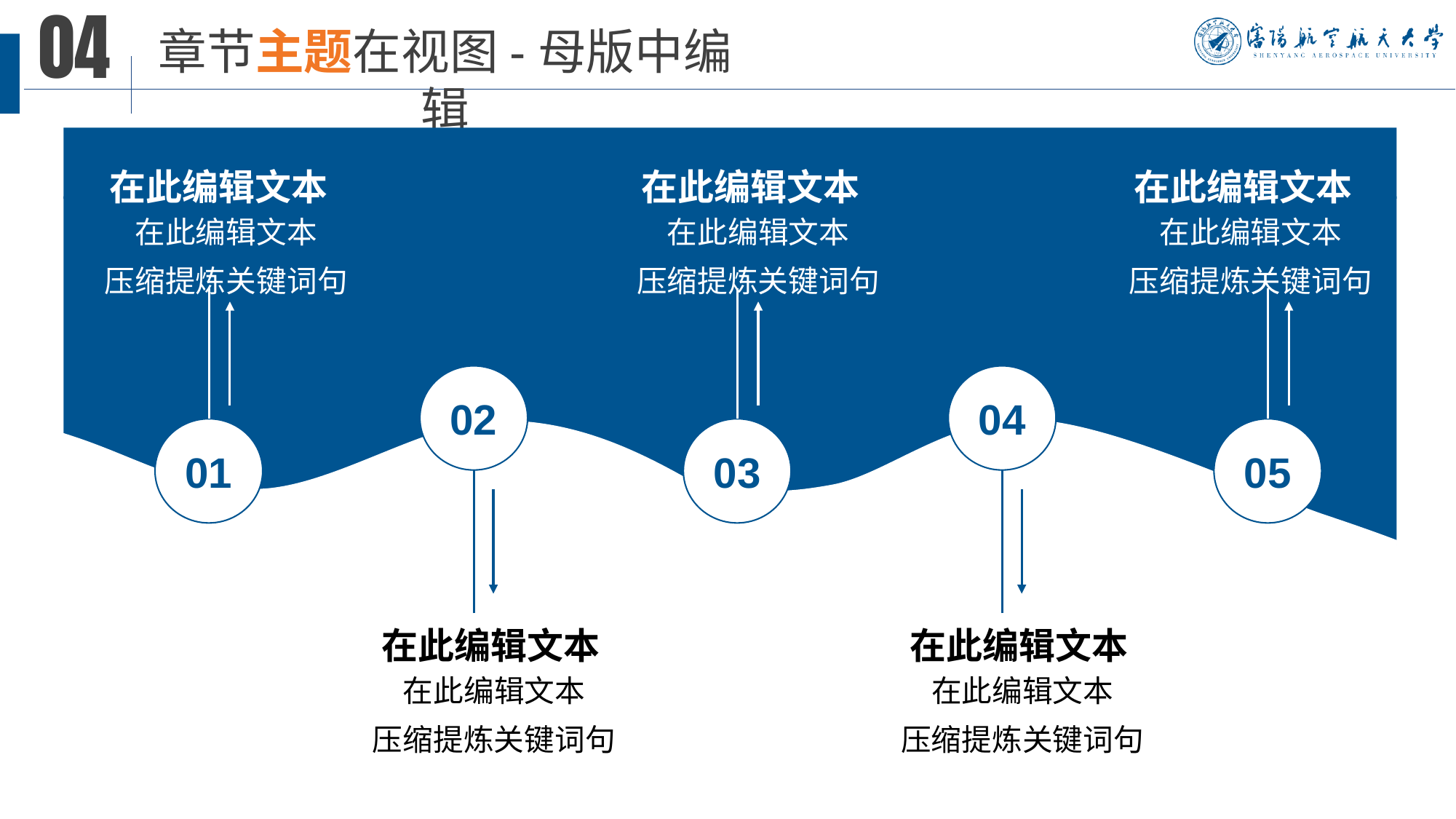

在此编辑文本
在此编辑文本
在此编辑文本
在此编辑文本
压缩提炼关键词句
在此编辑文本
压缩提炼关键词句
在此编辑文本
压缩提炼关键词句
02
04
01
03
05
在此编辑文本
在此编辑文本
在此编辑文本
压缩提炼关键词句
在此编辑文本
压缩提炼关键词句